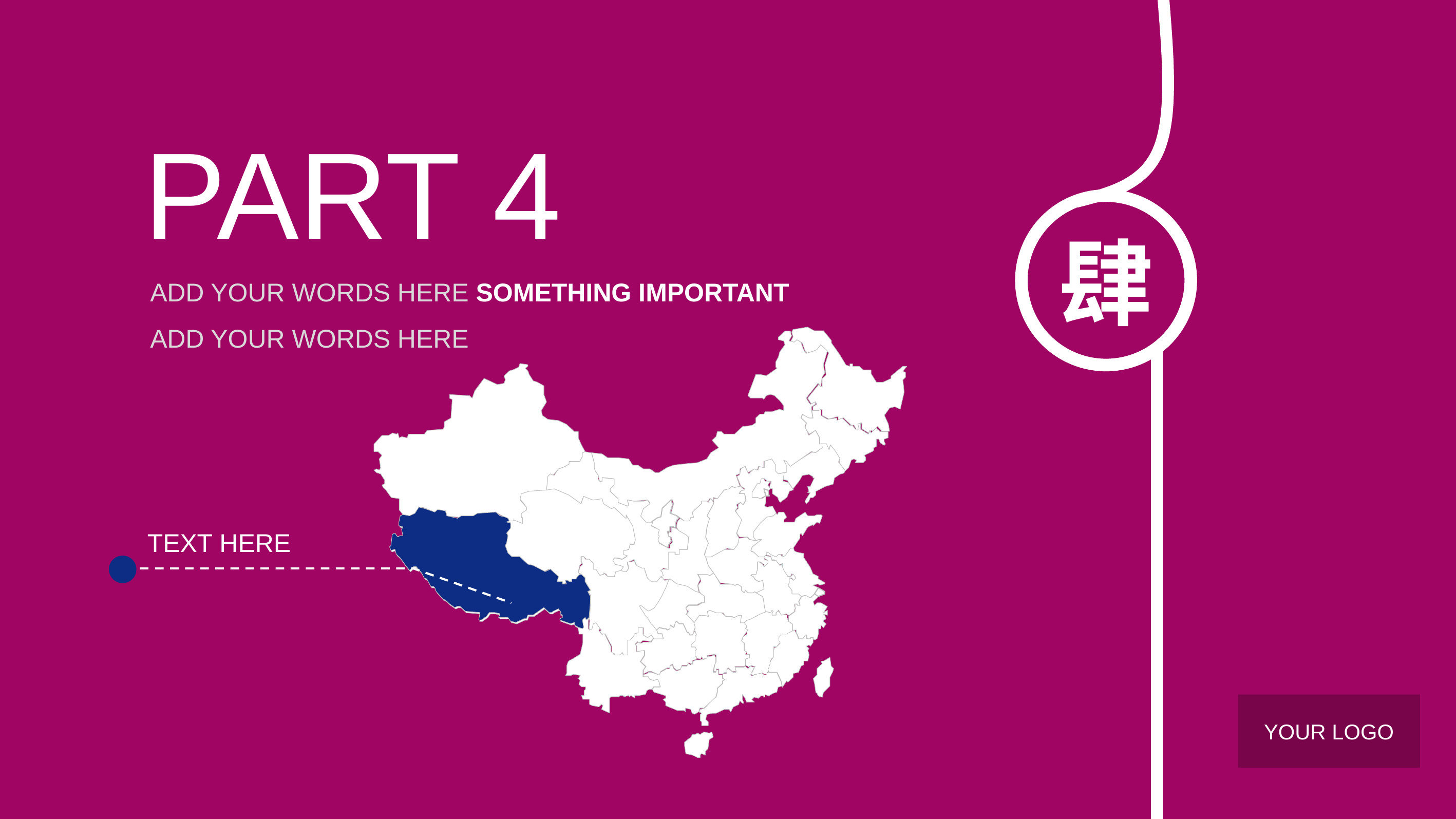

PART 4
肆
ADD YOUR WORDS HERE SOMETHING IMPORTANT
ADD YOUR WORDS HERE

TEXT HERE

YOUR LOGO